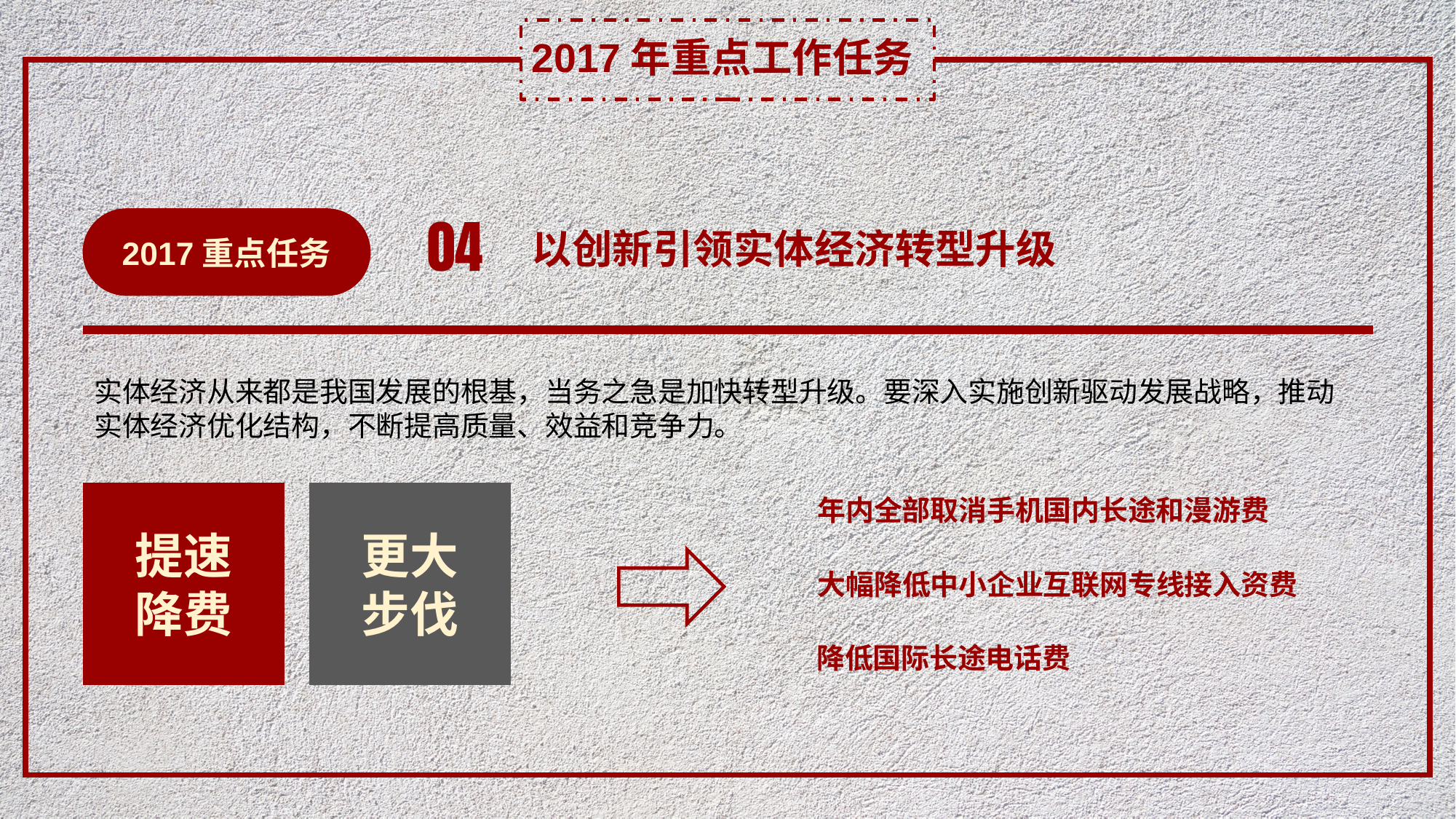

2017年重点工作任务

2017重点任务
04
以创新引领实体经济转型升级

实体经济从来都是我国发展的根基，当务之急是加快转型升级。要深入实施创新驱动发展战略，推动实体经济优化结构，不断提高质量、效益和竞争力。
提速
降费
更大
步伐
年内全部取消手机国内长途和漫游费

大幅降低中小企业互联网专线接入资费
降低国际长途电话费